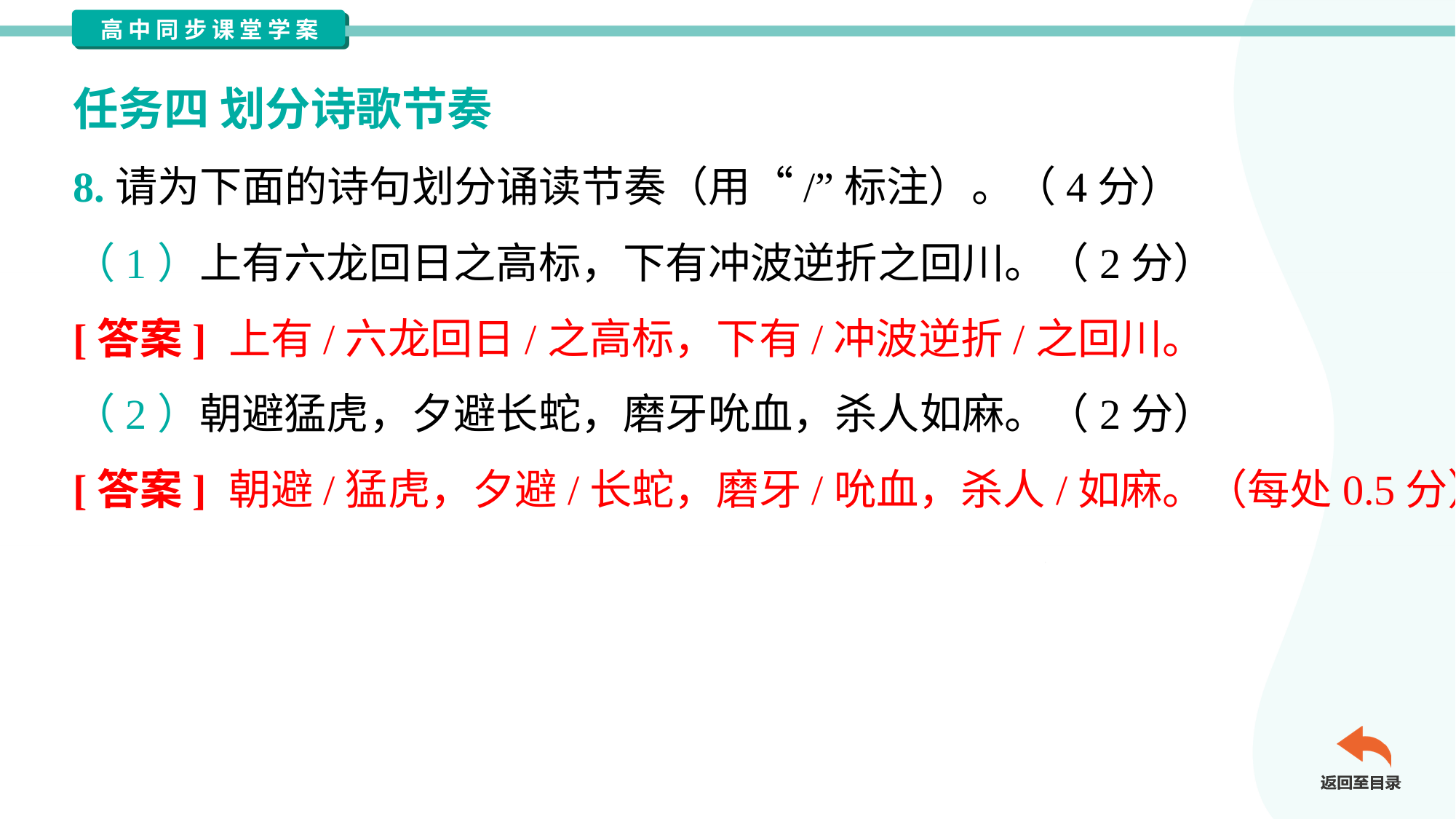

任务四 划分诗歌节奏
8.请为下面的诗句划分诵读节奏（用“/”标注）。（4分）
（1）上有六龙回日之高标，下有冲波逆折之回川。（2分）
[答案] 上有/六龙回日/之高标，下有/冲波逆折/之回川。
（2）朝避猛虎，夕避长蛇，磨牙吮血，杀人如麻。（2分）
[答案] 朝避/猛虎，夕避/长蛇，磨牙/吮血，杀人/如麻。（每处0.5分）